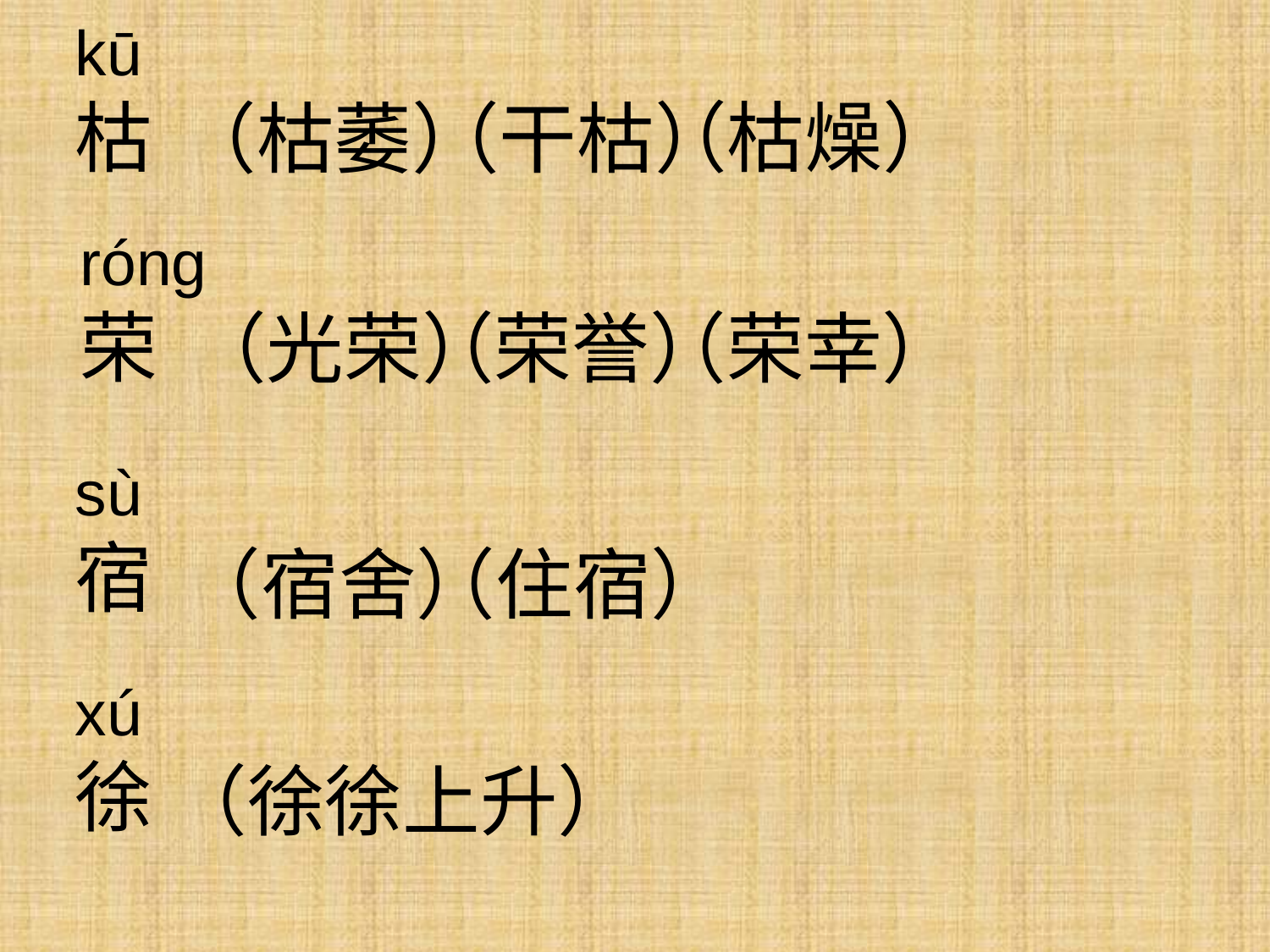

kū
枯
（枯燥）
（干枯）
（枯萎）
róng
荣
（荣幸）
 （荣誉）
（光荣）
sù
宿
（住宿）
（宿舍）
xú
徐
（徐徐上升）